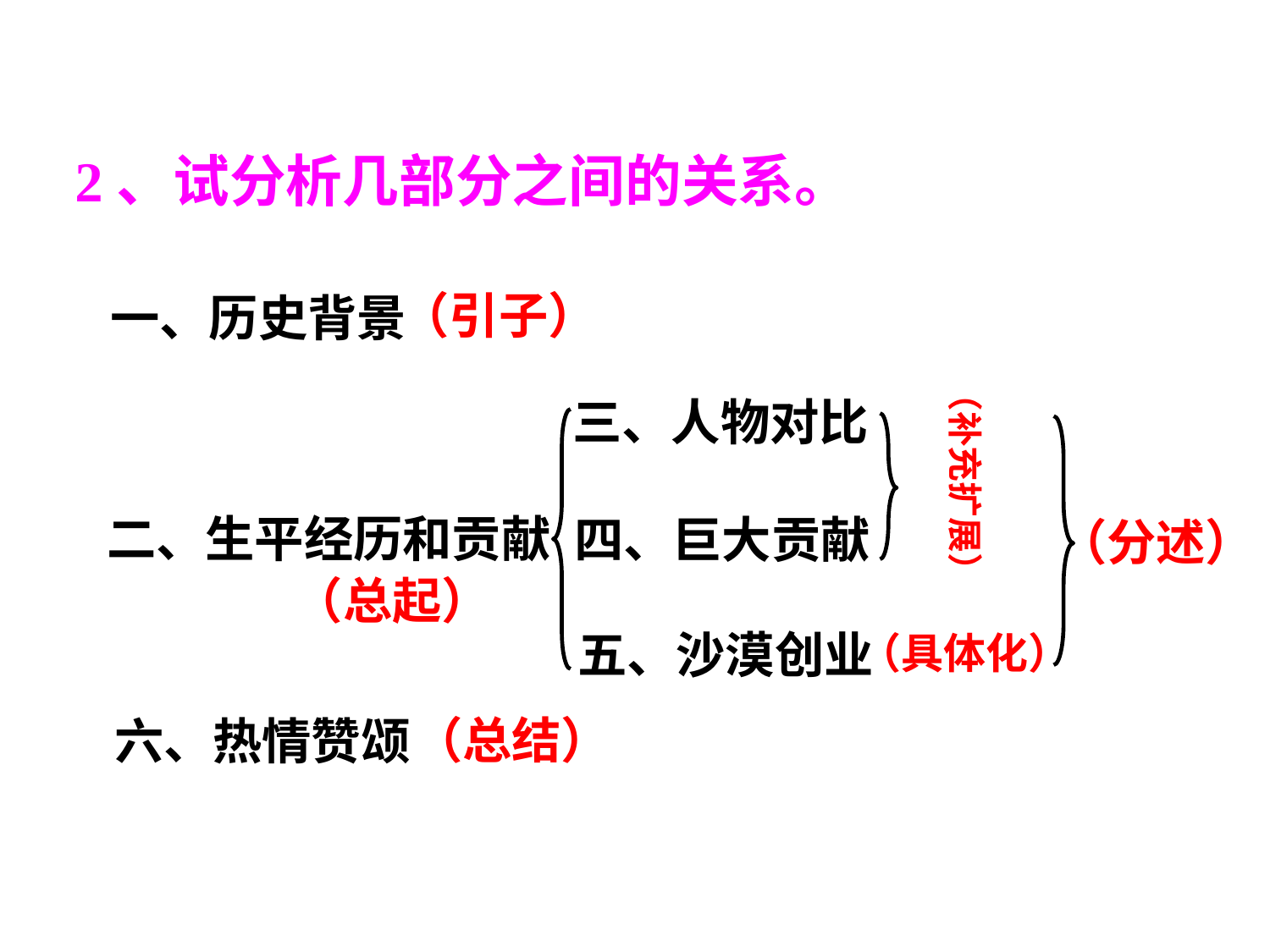

2、试分析几部分之间的关系。
（引子）
一、历史背景
（补充扩展）
三、人物对比

二、生平经历和贡献
四、巨大贡献
（分述）
（总起）
五、沙漠创业
（具体化）
（总结）
六、热情赞颂